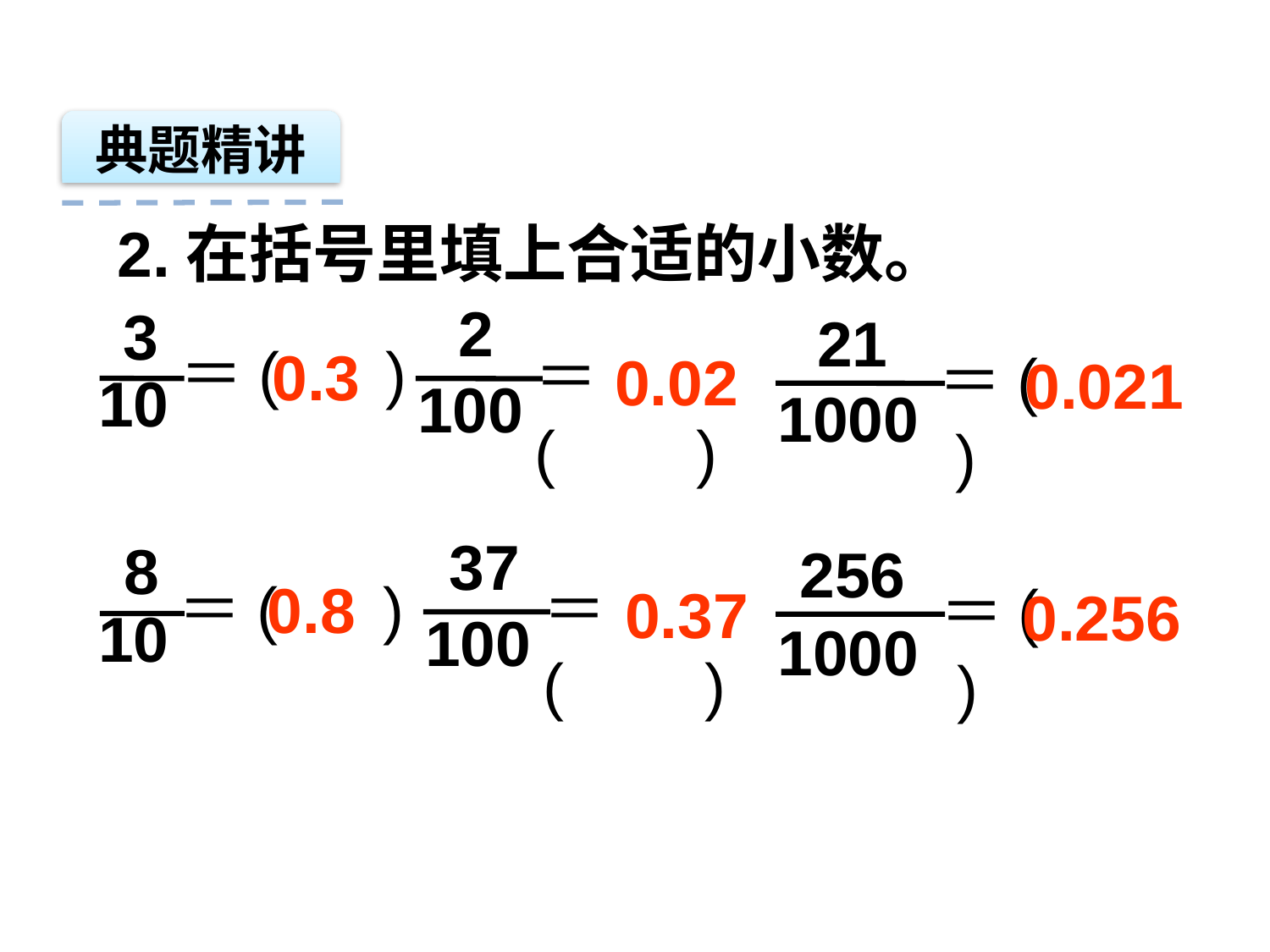

典题精讲
2.在括号里填上合适的小数。
2
100

3
10

21
1000

＝(      )
＝(        )
0.3
＝(          )
0.02
0.021
37
100

8
10

256
1000

＝(        )
＝(      )
0.8
＝(          )
0.37
0.256